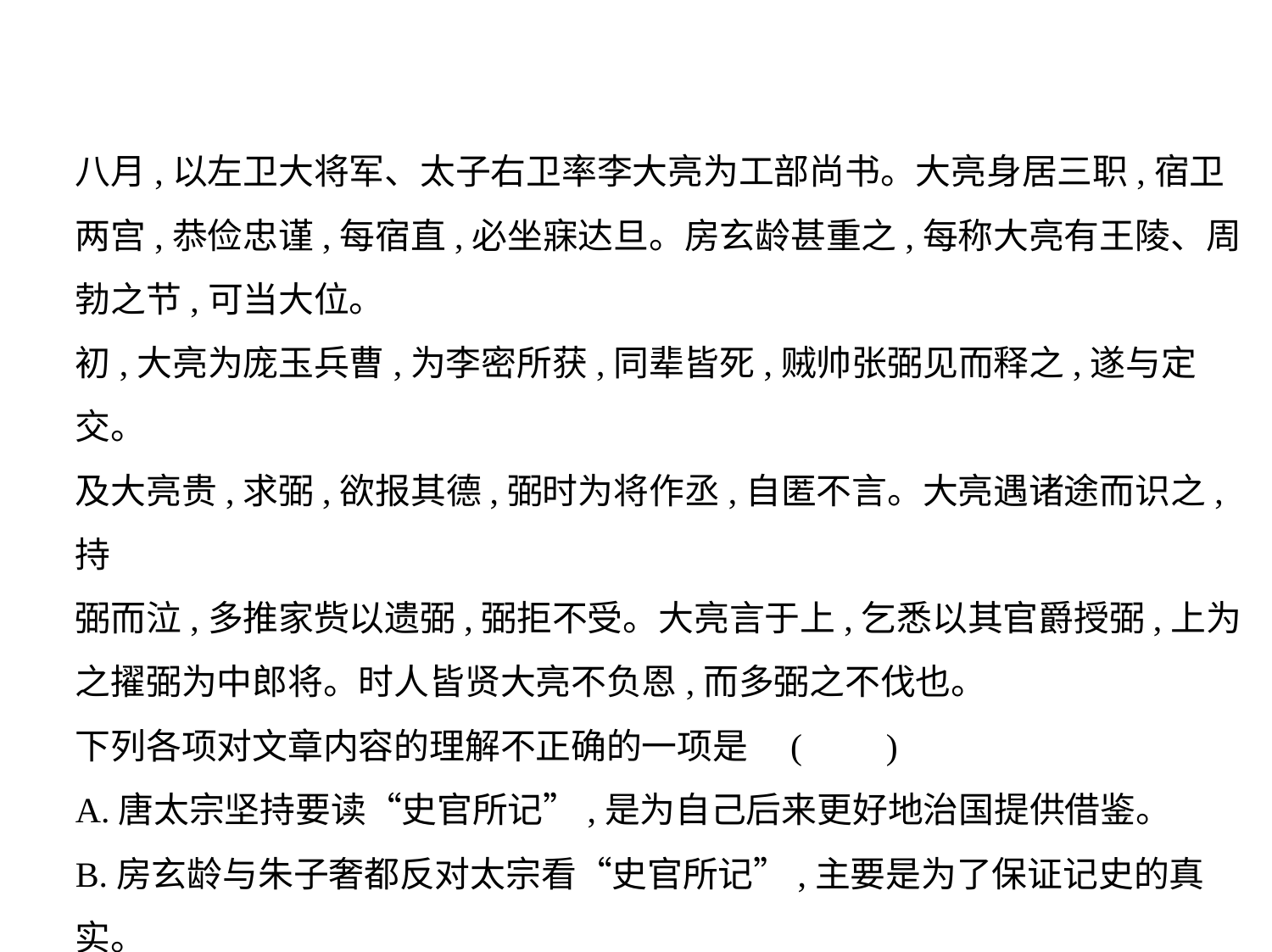

八月,以左卫大将军、太子右卫率李大亮为工部尚书。大亮身居三职,宿卫
两宫,恭俭忠谨,每宿直,必坐寐达旦。房玄龄甚重之,每称大亮有王陵、周
勃之节,可当大位。
初,大亮为庞玉兵曹,为李密所获,同辈皆死,贼帅张弼见而释之,遂与定交。
及大亮贵,求弼,欲报其德,弼时为将作丞,自匿不言。大亮遇诸途而识之,持
弼而泣,多推家赀以遗弼,弼拒不受。大亮言于上,乞悉以其官爵授弼,上为
之擢弼为中郎将。时人皆贤大亮不负恩,而多弼之不伐也。
下列各项对文章内容的理解不正确的一项是 (　    )
A.唐太宗坚持要读“史官所记”,是为自己后来更好地治国提供借鉴。
B.房玄龄与朱子奢都反对太宗看“史官所记”,主要是为了保证记史的真实。
C.唐太宗对房玄龄等没有如实记录玄武门事件非常愤怒,责令他们重写。
D.身居三职的李大亮为报张弼的知遇之恩,到处寻找隐匿不张扬的张弼。